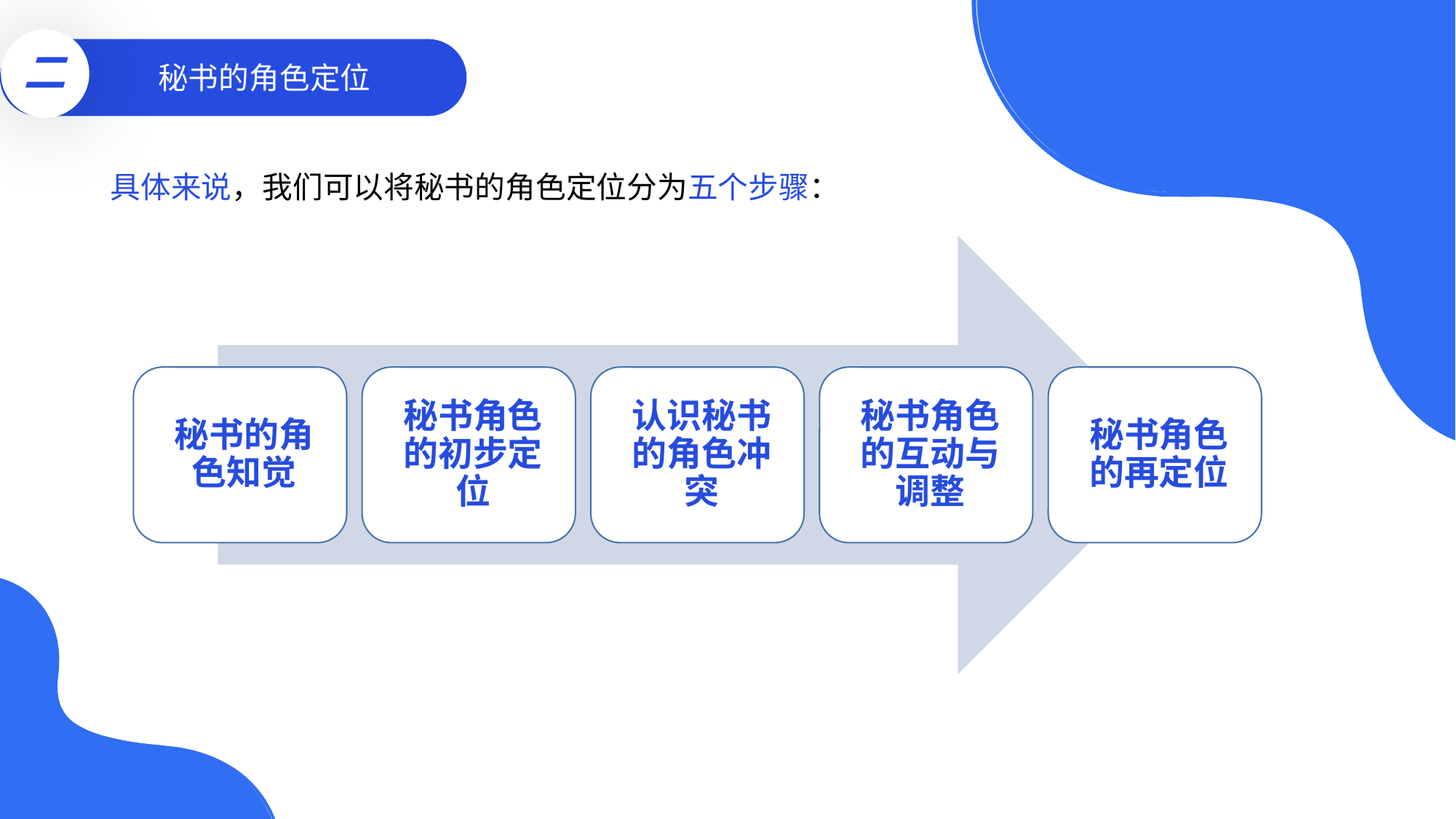

二
秘书的角色定位
具体来说，我们可以将秘书的角色定位分为五个步骤：
秘书的角色知觉
秘书角色的初步定位
认识秘书的角色冲突
秘书角色的互动与调整
秘书角色的再定位